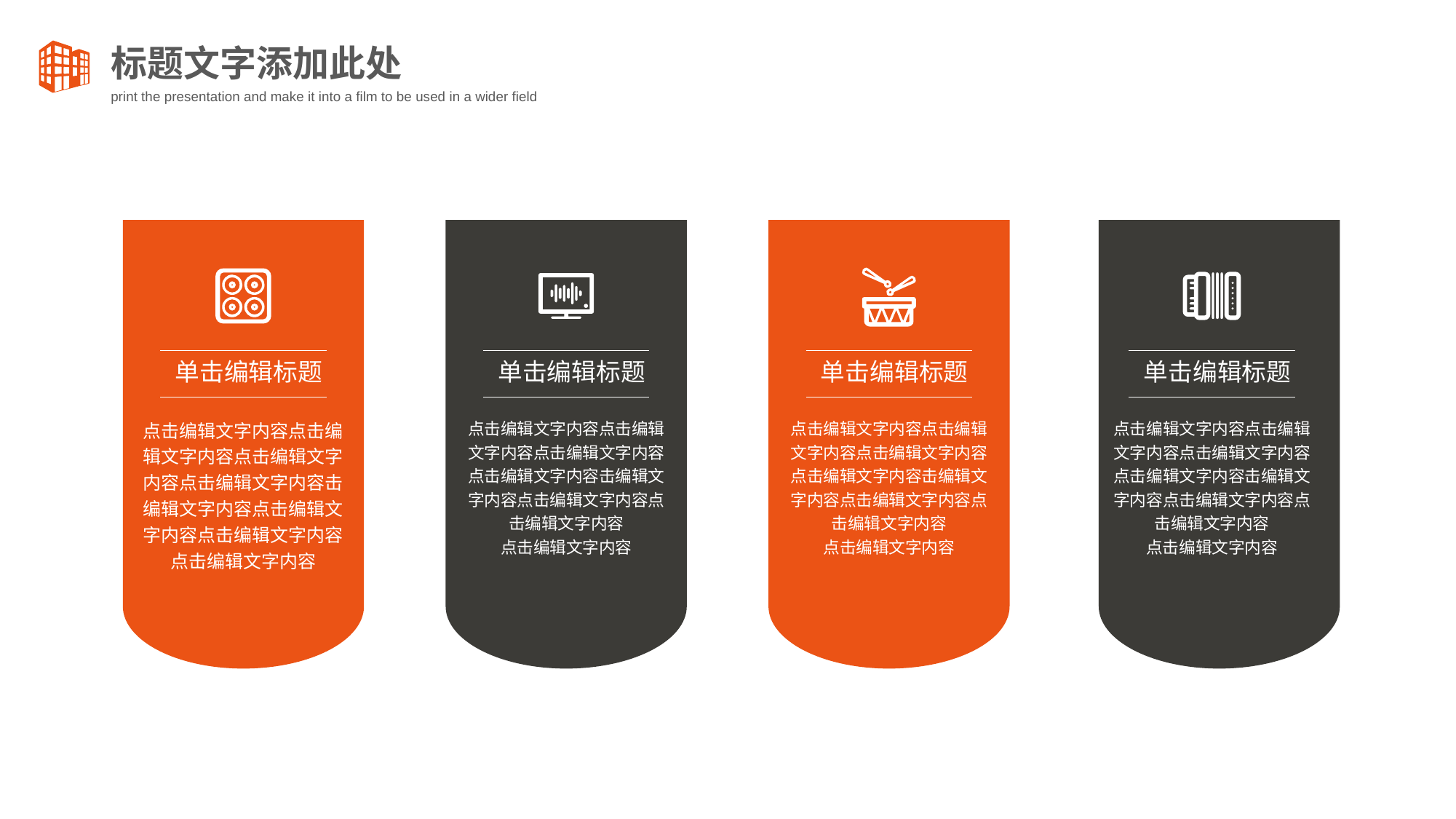

单击编辑标题
单击编辑标题
单击编辑标题
单击编辑标题
点击编辑文字内容点击编辑文字内容点击编辑文字内容点击编辑文字内容击编辑文字内容点击编辑文字内容点击编辑文字内容
点击编辑文字内容

点击编辑文字内容点击编辑文字内容点击编辑文字内容点击编辑文字内容击编辑文字内容点击编辑文字内容点击编辑文字内容
点击编辑文字内容

点击编辑文字内容点击编辑文字内容点击编辑文字内容点击编辑文字内容击编辑文字内容点击编辑文字内容点击编辑文字内容
点击编辑文字内容

点击编辑文字内容点击编辑文字内容点击编辑文字内容点击编辑文字内容击编辑文字内容点击编辑文字内容点击编辑文字内容
点击编辑文字内容